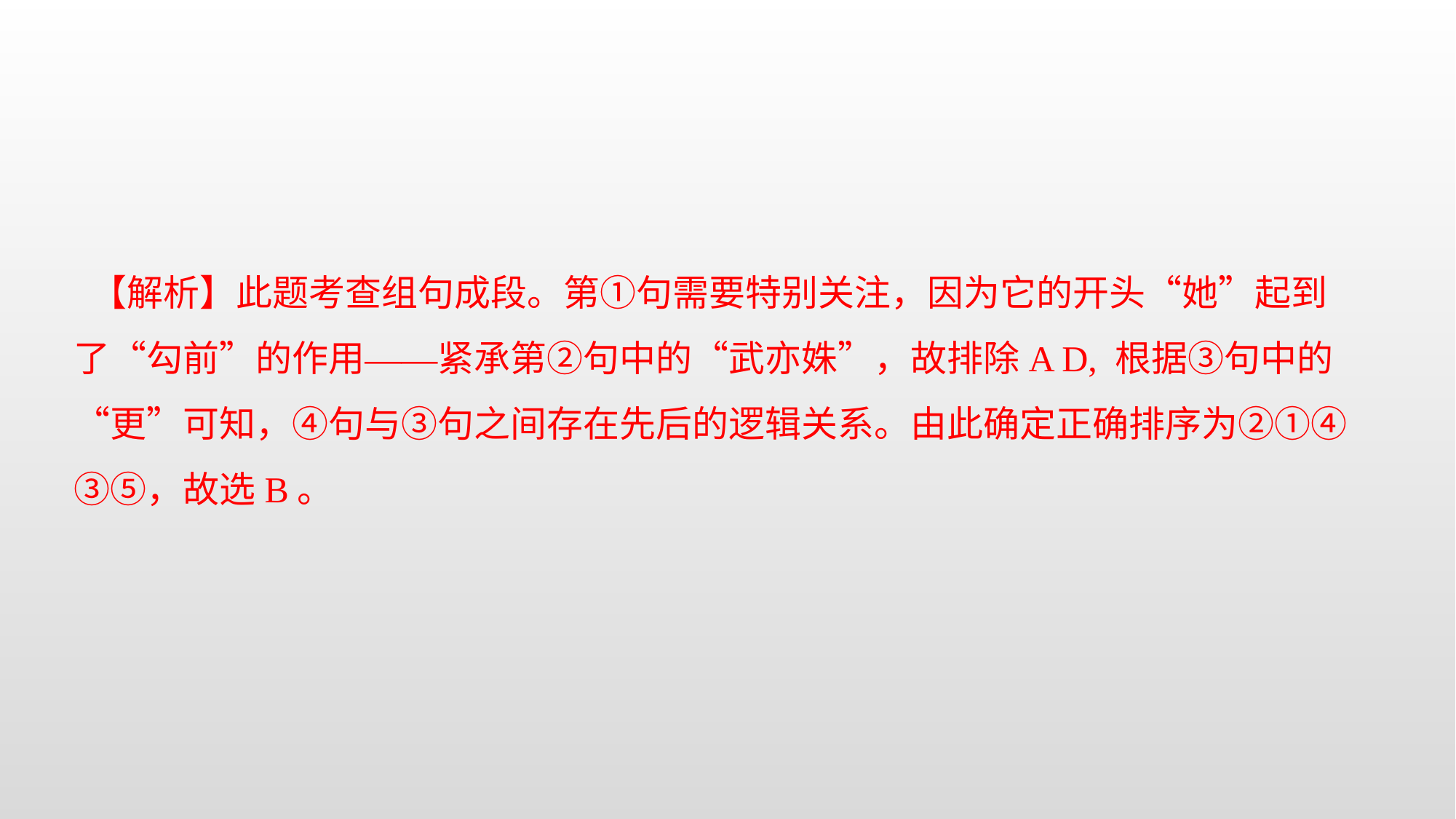

【解析】此题考查组句成段。第①句需要特别关注，因为它的开头“她”起到了“勾前”的作用——紧承第②句中的“武亦姝”，故排除A D, 根据③句中的“更”可知，④句与③句之间存在先后的逻辑关系。由此确定正确排序为②①④③⑤，故选B。